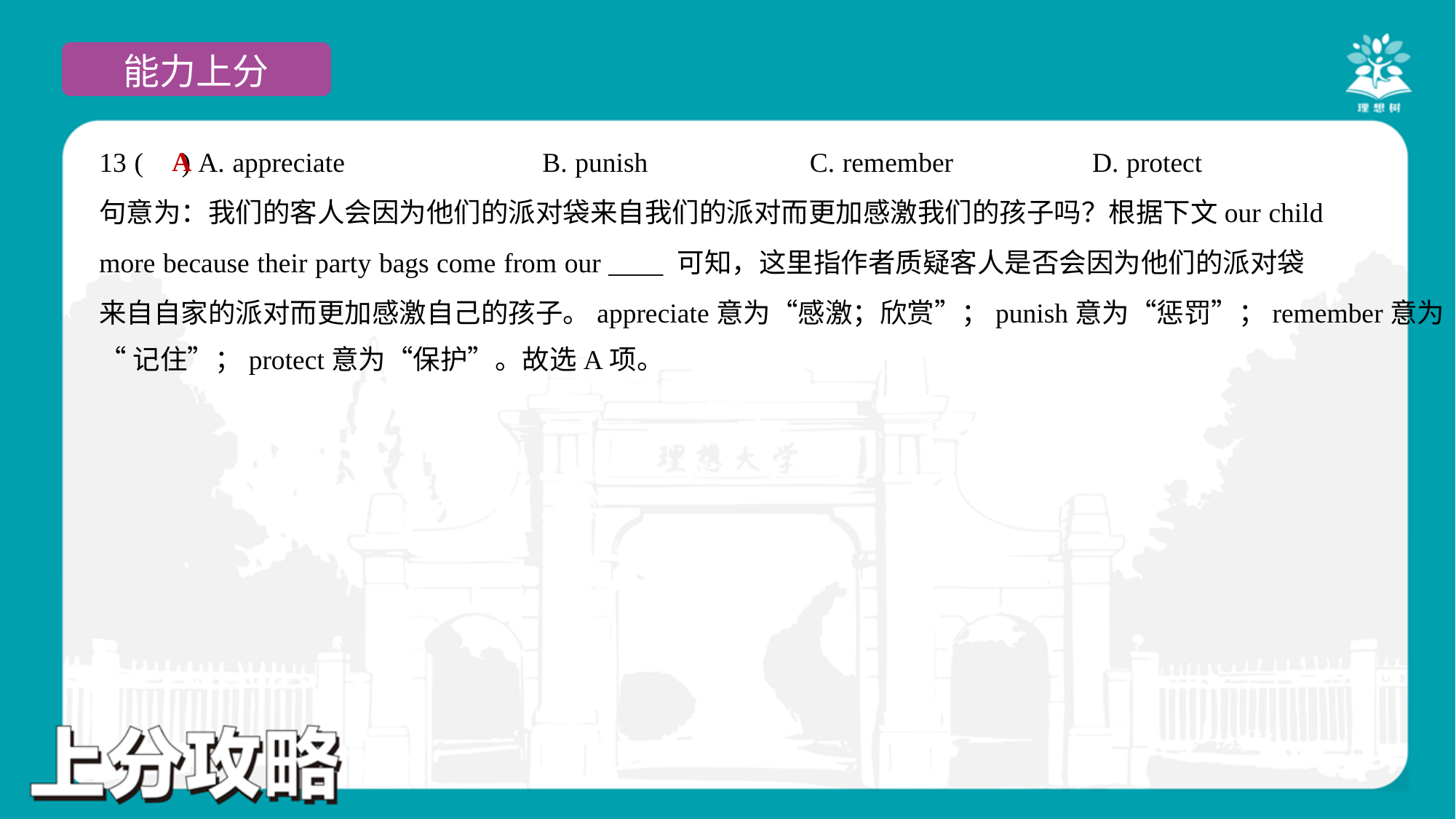

A
13 (     ) A. appreciate	B. punish	C. remember	D. protect
句意为：我们的客人会因为他们的派对袋来自我们的派对而更加感激我们的孩子吗？根据下文our child
more because their party bags come from our ____ 可知，这里指作者质疑客人是否会因为他们的派对袋
来自自家的派对而更加感激自己的孩子。appreciate意为“感激；欣赏”；punish意为“惩罚”；remember意为
“记住”；protect意为“保护”。故选A项。